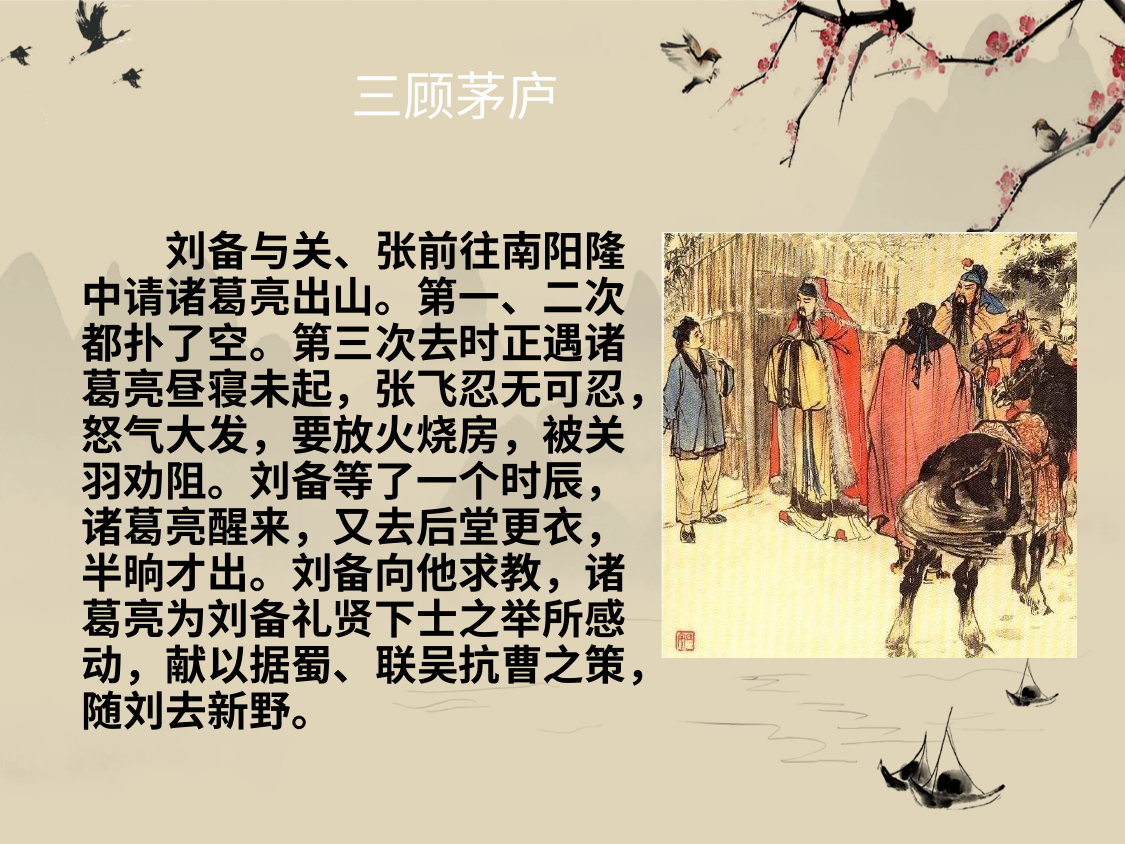

# 三顾茅庐
刘备与关、张前往南阳隆 中请诸葛亮出山。第一、二次 都扑了空。第三次去时正遇诸 葛亮昼寝未起，张飞忍无可忍， 怒气大发，要放火烧房，被关 羽劝阻。刘备等了一个时辰，  诸葛亮醒来，又去后堂更衣，  半晌才出。刘备向他求教，诸 葛亮为刘备礼贤下士之举所感 动，献以据蜀、联吴抗曹之策， 随刘去新野。